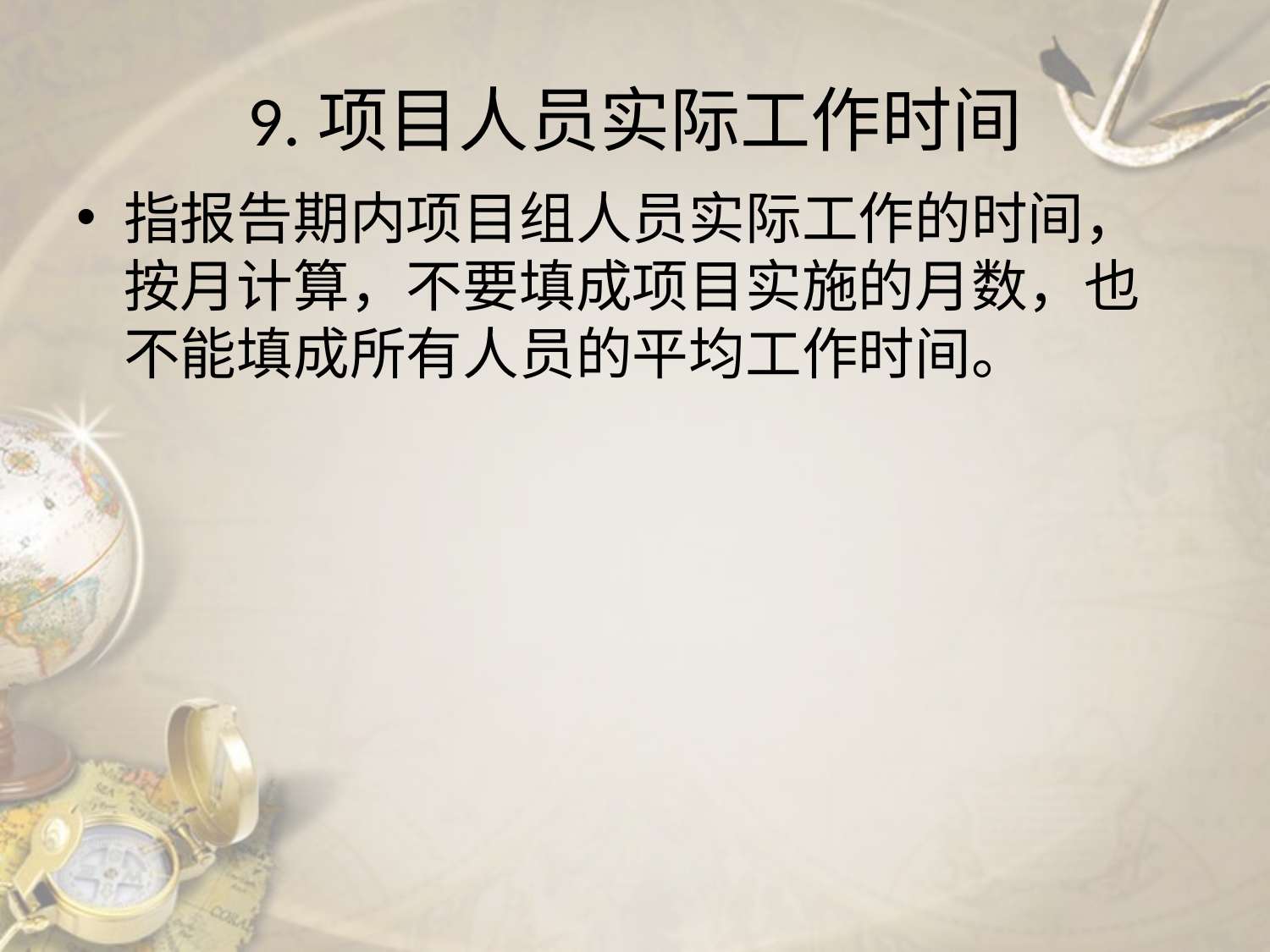

# 9.项目人员实际工作时间
指报告期内项目组人员实际工作的时间，按月计算，不要填成项目实施的月数，也不能填成所有人员的平均工作时间。